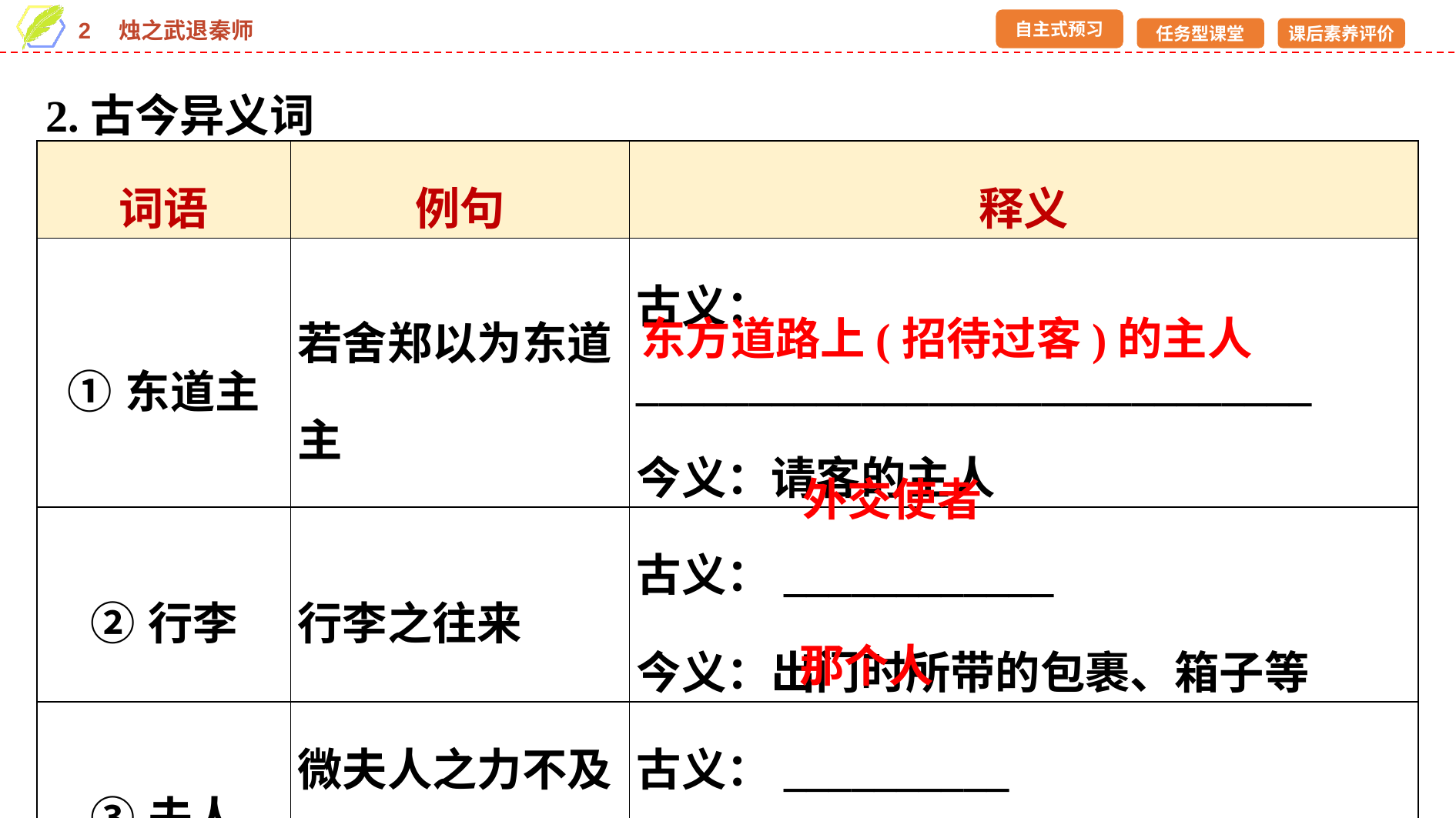

2.古今异义词
| 词语 | 例句 | 释义 |
| --- | --- | --- |
| ①东道主 | 若舍郑以为东道主 | 古义：\_\_\_\_\_\_\_\_\_\_\_\_\_\_\_\_\_\_\_\_\_\_\_\_\_\_\_\_\_\_ 今义：请客的主人 |
| ②行李 | 行李之往来 | 古义：\_\_\_\_\_\_\_\_\_\_\_\_ 今义：出门时所带的包裹、箱子等 |
| ③夫人 | 微夫人之力不及此 | 古义：\_\_\_\_\_\_\_\_\_\_ 今义：尊称一般人的妻子 |
东方道路上(招待过客)的主人
外交使者
那个人